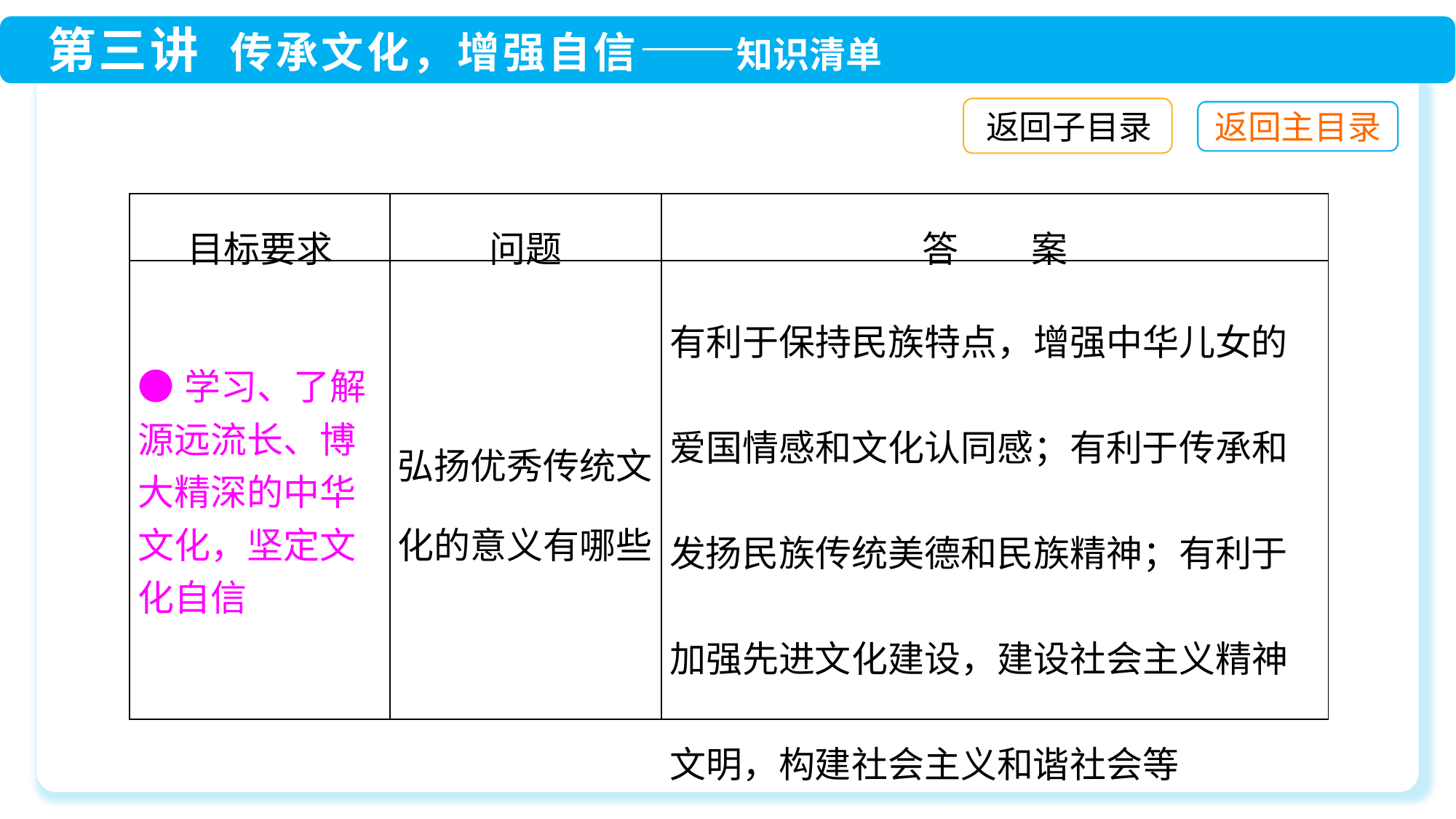

返回子目录
| 目标要求 | 问题 | 答　　案 |
| --- | --- | --- |
| ●学习、了解源远流长、博大精深的中华文化，坚定文化自信 | 弘扬优秀传统文化的意义有哪些 | 有利于保持民族特点，增强中华儿女的爱国情感和文化认同感；有利于传承和发扬民族传统美德和民族精神；有利于加强先进文化建设，建设社会主义精神文明，构建社会主义和谐社会等 |